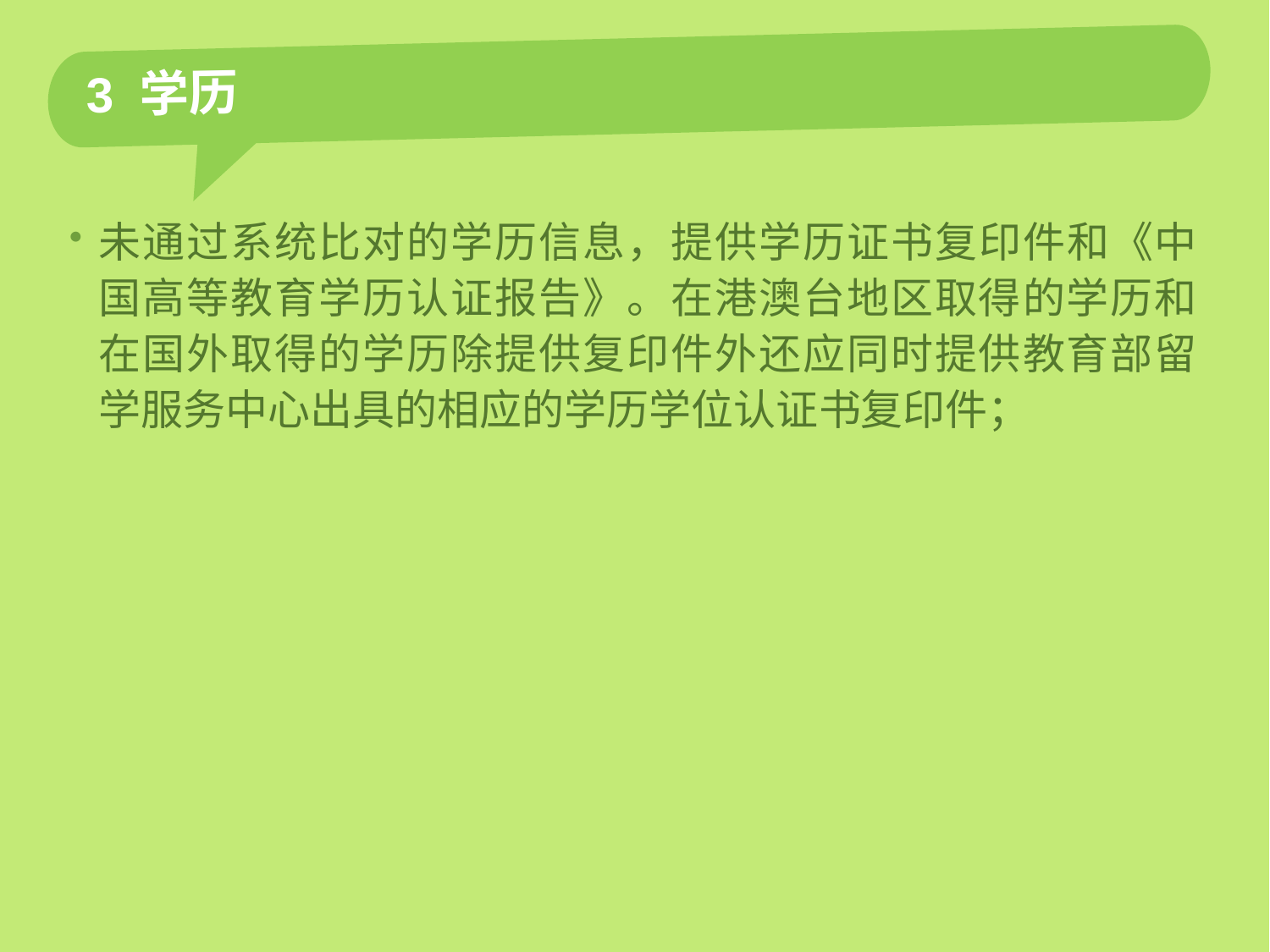

# 3 学历
未通过系统比对的学历信息，提供学历证书复印件和《中国高等教育学历认证报告》。在港澳台地区取得的学历和在国外取得的学历除提供复印件外还应同时提供教育部留学服务中心出具的相应的学历学位认证书复印件；